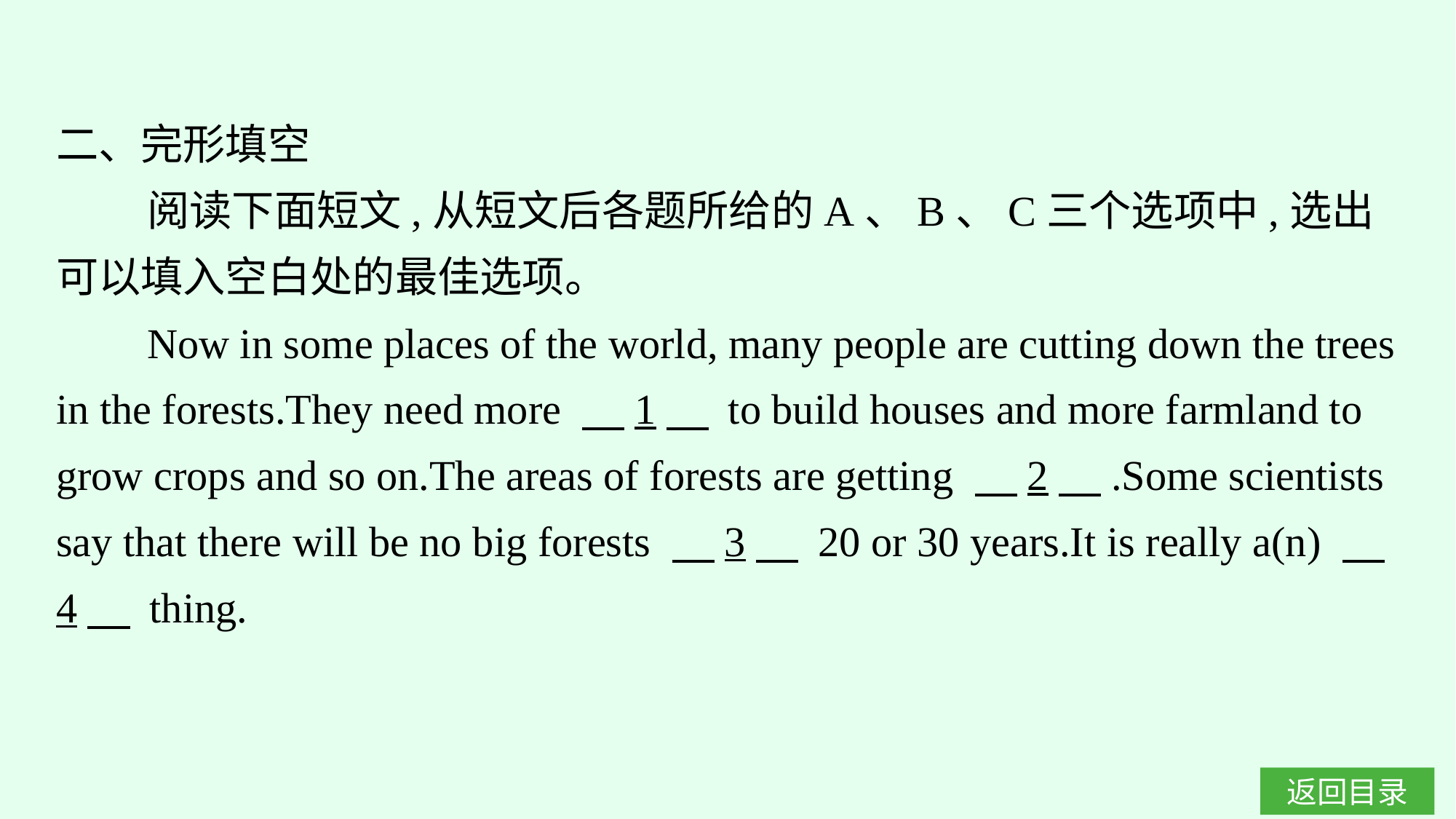

二、完形填空
阅读下面短文,从短文后各题所给的A、B、C三个选项中,选出可以填入空白处的最佳选项。
Now in some places of the world, many people are cutting down the trees in the forests.They need more 　1　 to build houses and more farmland to grow crops and so on.The areas of forests are getting 　2　.Some scientists say that there will be no big forests 　3　 20 or 30 years.It is really a(n) 　4　 thing.